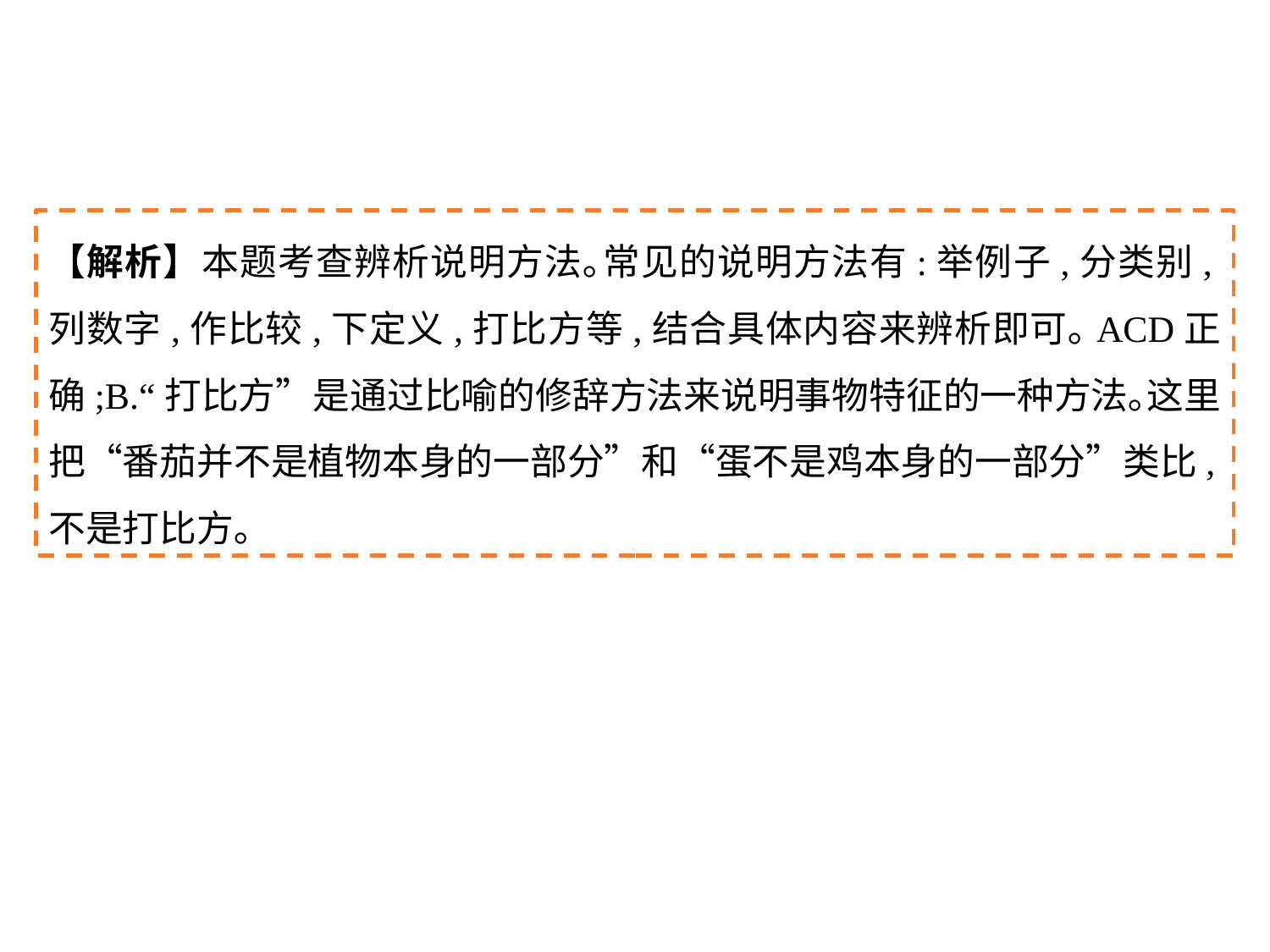

【解析】本题考查辨析说明方法｡常见的说明方法有:举例子,分类别,列数字,作比较,下定义,打比方等,结合具体内容来辨析即可｡ACD正确;B.“打比方”是通过比喻的修辞方法来说明事物特征的一种方法｡这里把“番茄并不是植物本身的一部分”和“蛋不是鸡本身的一部分”类比,不是打比方｡